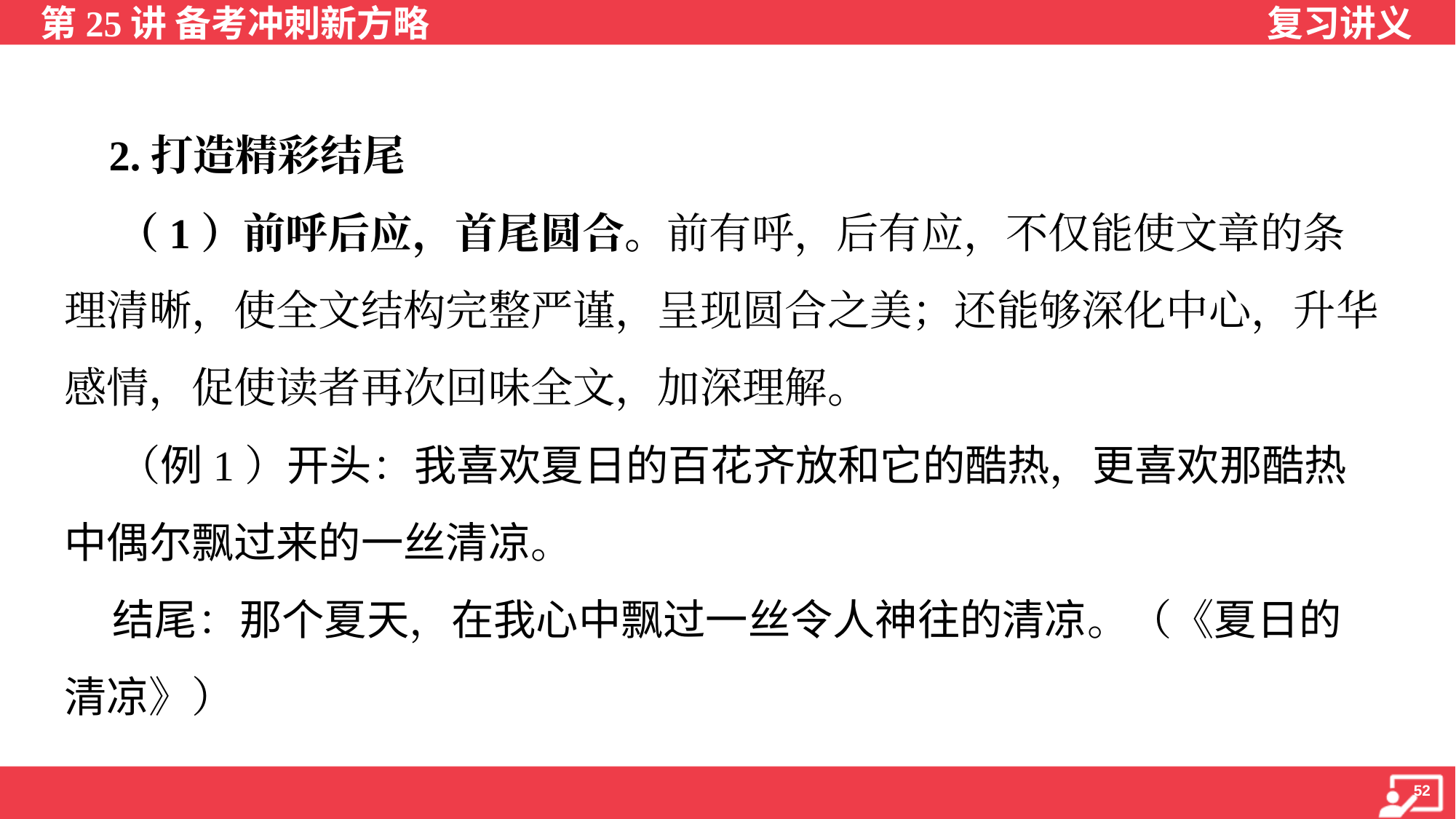

2.打造精彩结尾
    （1）前呼后应，首尾圆合。前有呼，后有应，不仅能使文章的条
理清晰，使全文结构完整严谨，呈现圆合之美；还能够深化中心，升华
感情，促使读者再次回味全文，加深理解。
    （例1）开头：我喜欢夏日的百花齐放和它的酷热，更喜欢那酷热
中偶尔飘过来的一丝清凉。
    结尾：那个夏天，在我心中飘过一丝令人神往的清凉。（《夏日的
清凉》）